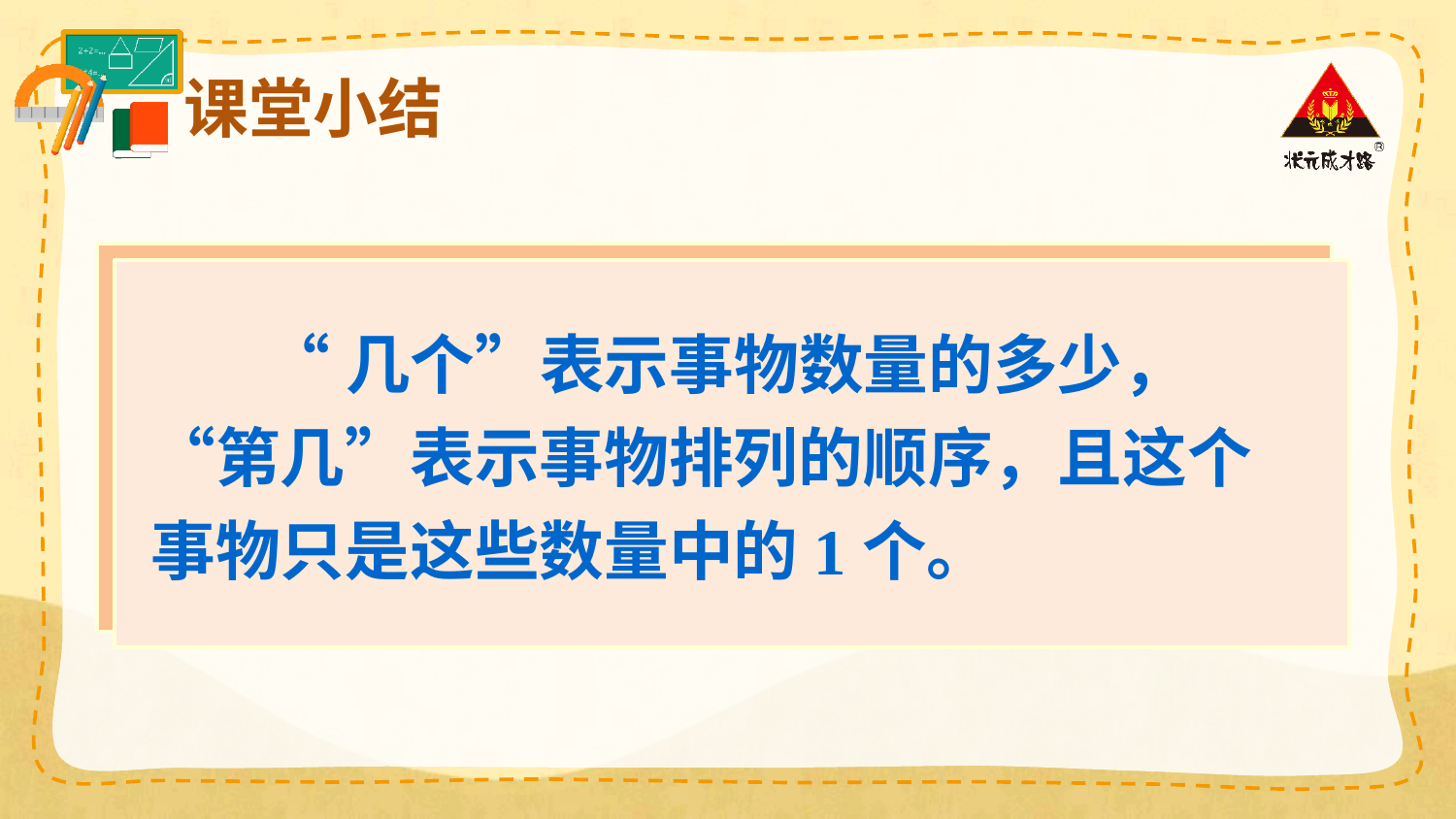

课堂小结

“几个”表示事物数量的多少，“第几”表示事物排列的顺序，且这个事物只是这些数量中的1个。